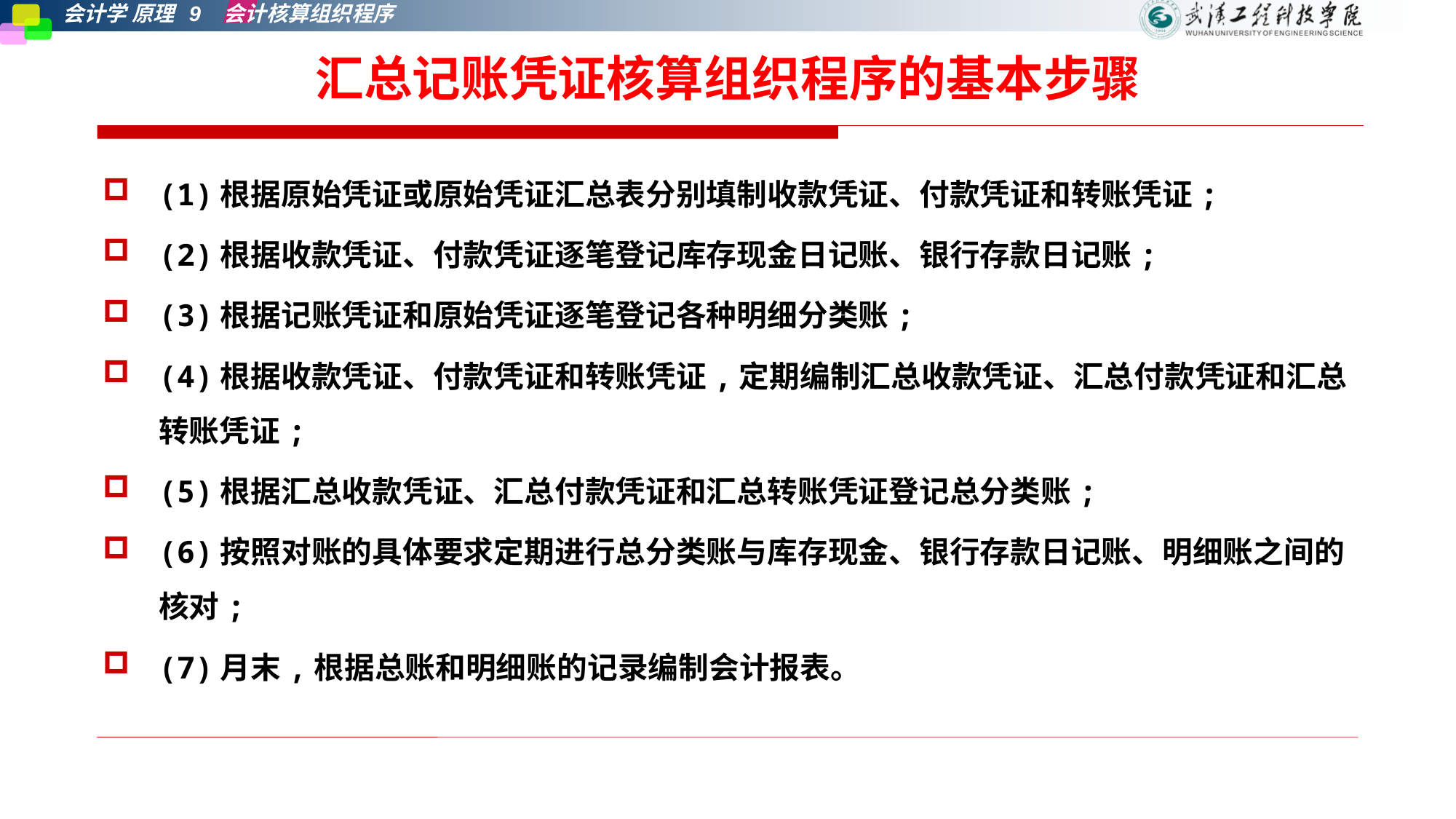

# 汇总记账凭证核算组织程序的基本步骤
(1)根据原始凭证或原始凭证汇总表分别填制收款凭证、付款凭证和转账凭证;
(2)根据收款凭证、付款凭证逐笔登记库存现金日记账、银行存款日记账;
(3)根据记账凭证和原始凭证逐笔登记各种明细分类账;
(4)根据收款凭证、付款凭证和转账凭证,定期编制汇总收款凭证、汇总付款凭证和汇总转账凭证;
(5)根据汇总收款凭证、汇总付款凭证和汇总转账凭证登记总分类账;
(6)按照对账的具体要求定期进行总分类账与库存现金、银行存款日记账、明细账之间的核对;
(7)月末,根据总账和明细账的记录编制会计报表。